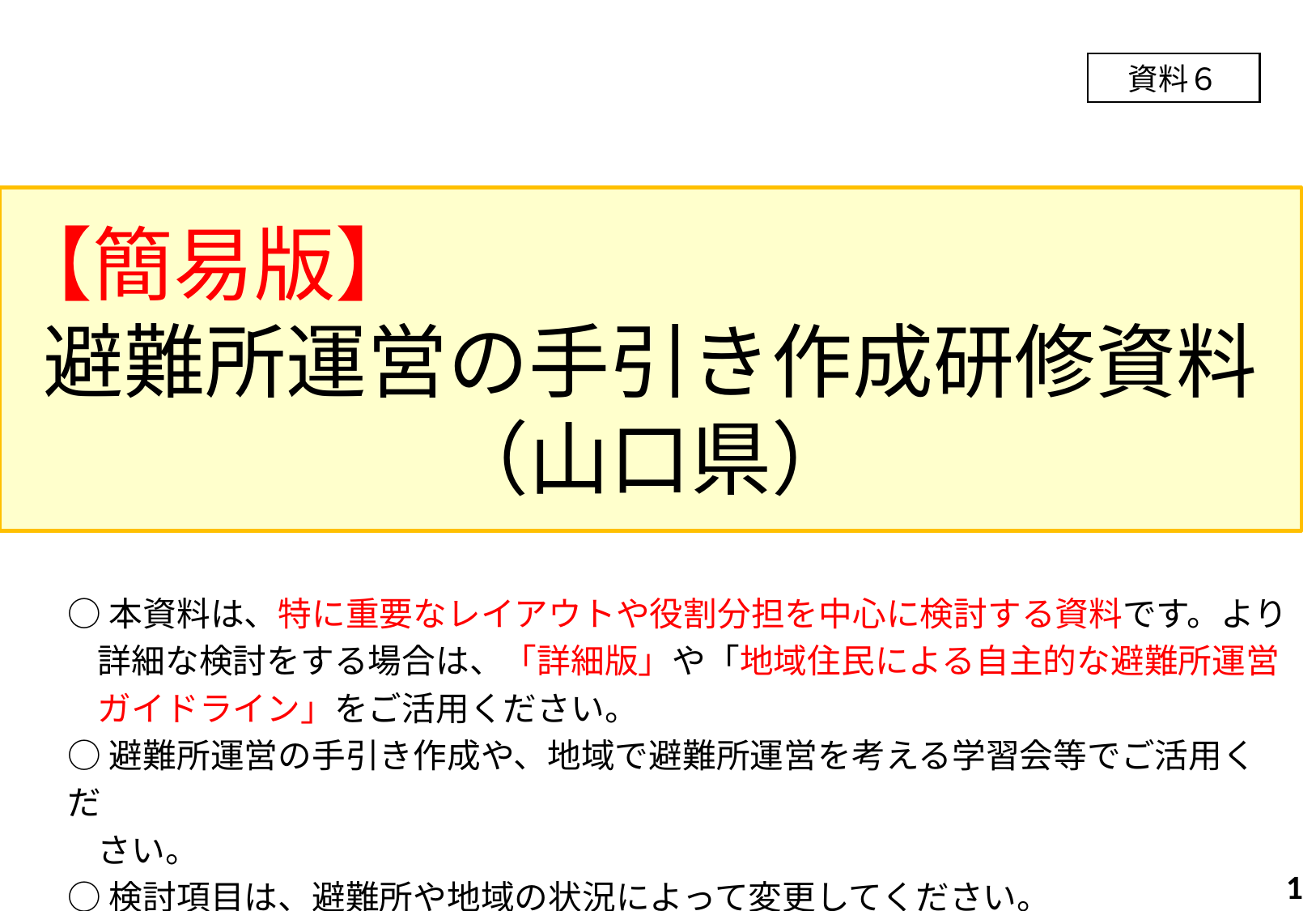

資料６
【簡易版】
避難所運営の手引き作成研修資料
（山口県）
○本資料は、特に重要なレイアウトや役割分担を中心に検討する資料です。より
   詳細な検討をする場合は、「詳細版」や「地域住民による自主的な避難所運営
   ガイドライン」をご活用ください。
○避難所運営の手引き作成や、地域で避難所運営を考える学習会等でご活用くだ
   さい。
○検討項目は、避難所や地域の状況によって変更してください。
1